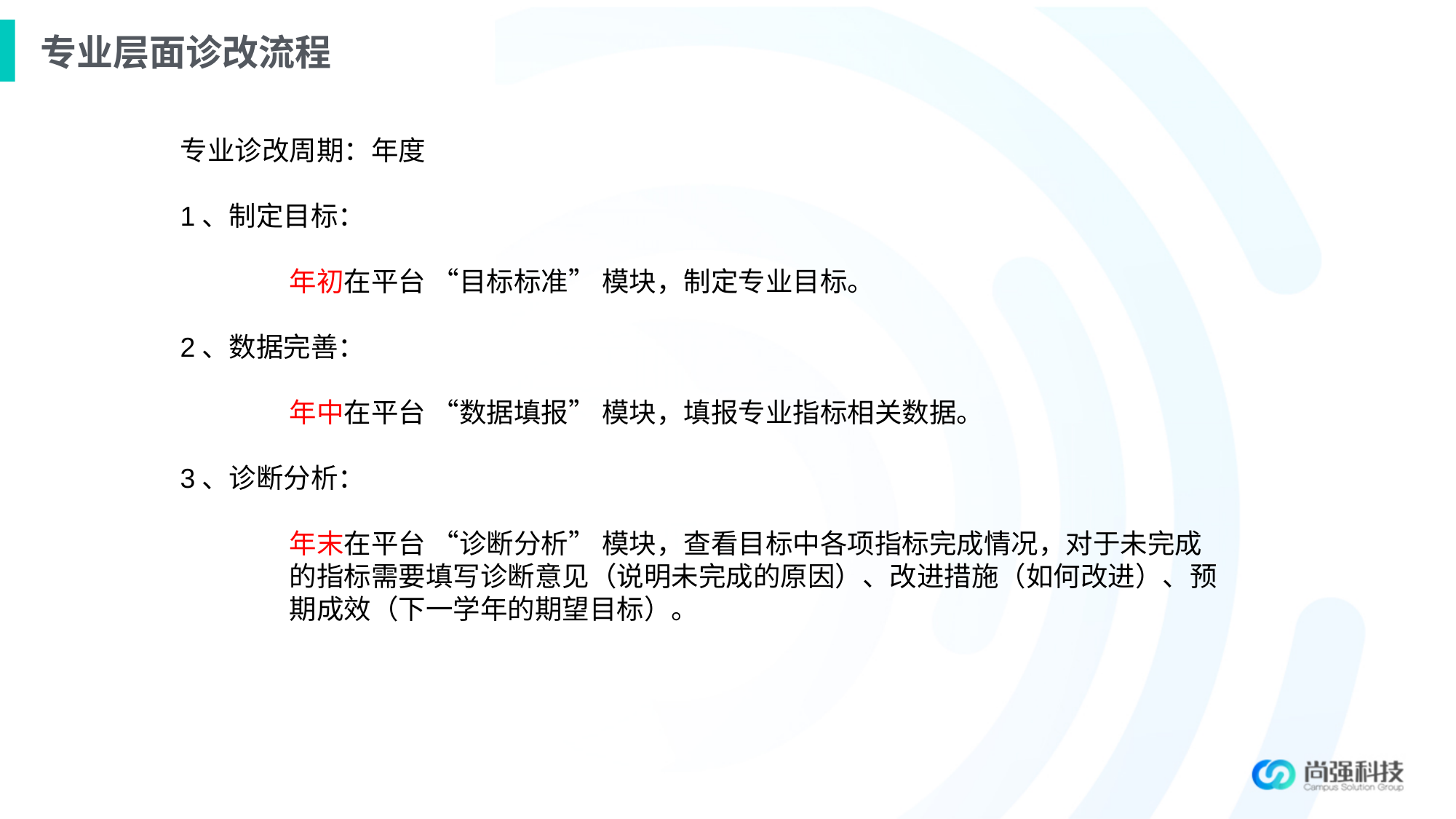

# 专业层面诊改流程
专业诊改周期：年度

1、制定目标：

	年初在平台 “目标标准” 模块，制定专业目标。

2、数据完善：

	年中在平台 “数据填报” 模块，填报专业指标相关数据。

3、诊断分析：

	年末在平台 “诊断分析” 模块，查看目标中各项指标完成情况，对于未完成	的指标需要填写诊断意见（说明未完成的原因）、改进措施（如何改进）、预	期成效（下一学年的期望目标）。